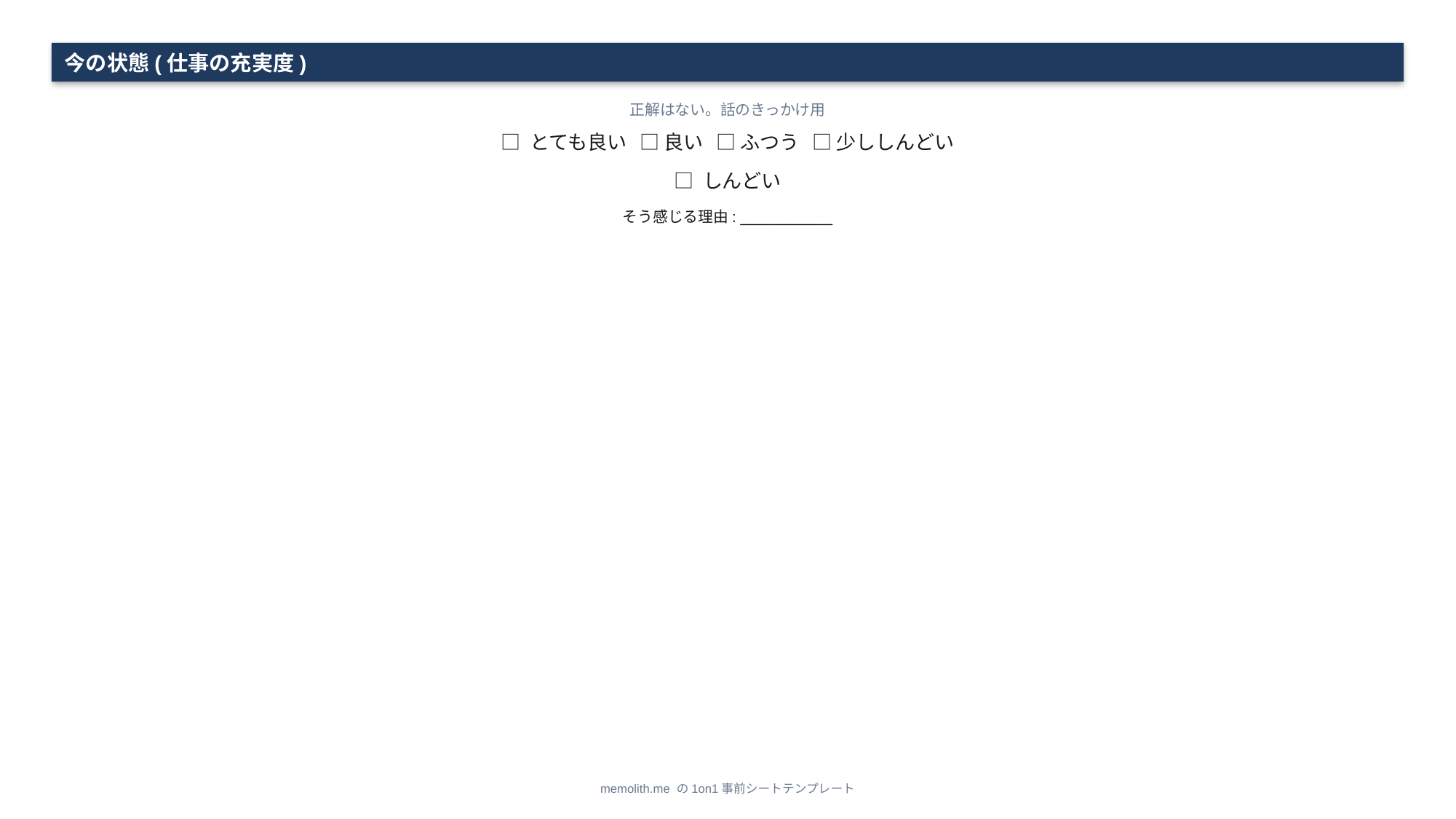

今の状態(仕事の充実度)
正解はない。話のきっかけ用
□ とても良い   □ 良い   □ ふつう   □ 少ししんどい
□ しんどい
そう感じる理由: ___________
memolith.me の1on1事前シートテンプレート